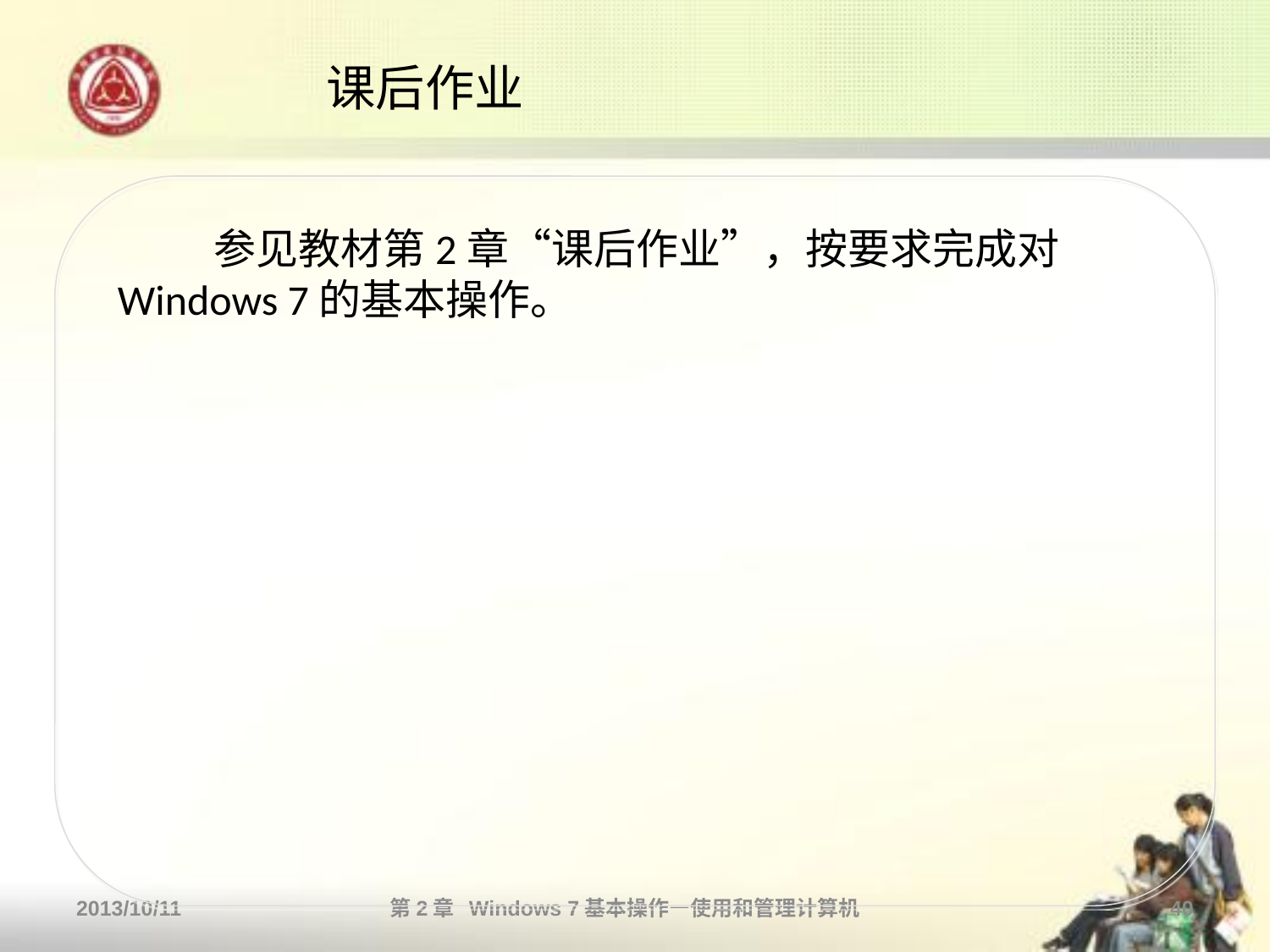

# 课后作业

         参见教材第2章“课后作业”，按要求完成对Windows 7的基本操作。
2013/10/11
第2章  Windows 7基本操作—使用和管理计算机
40